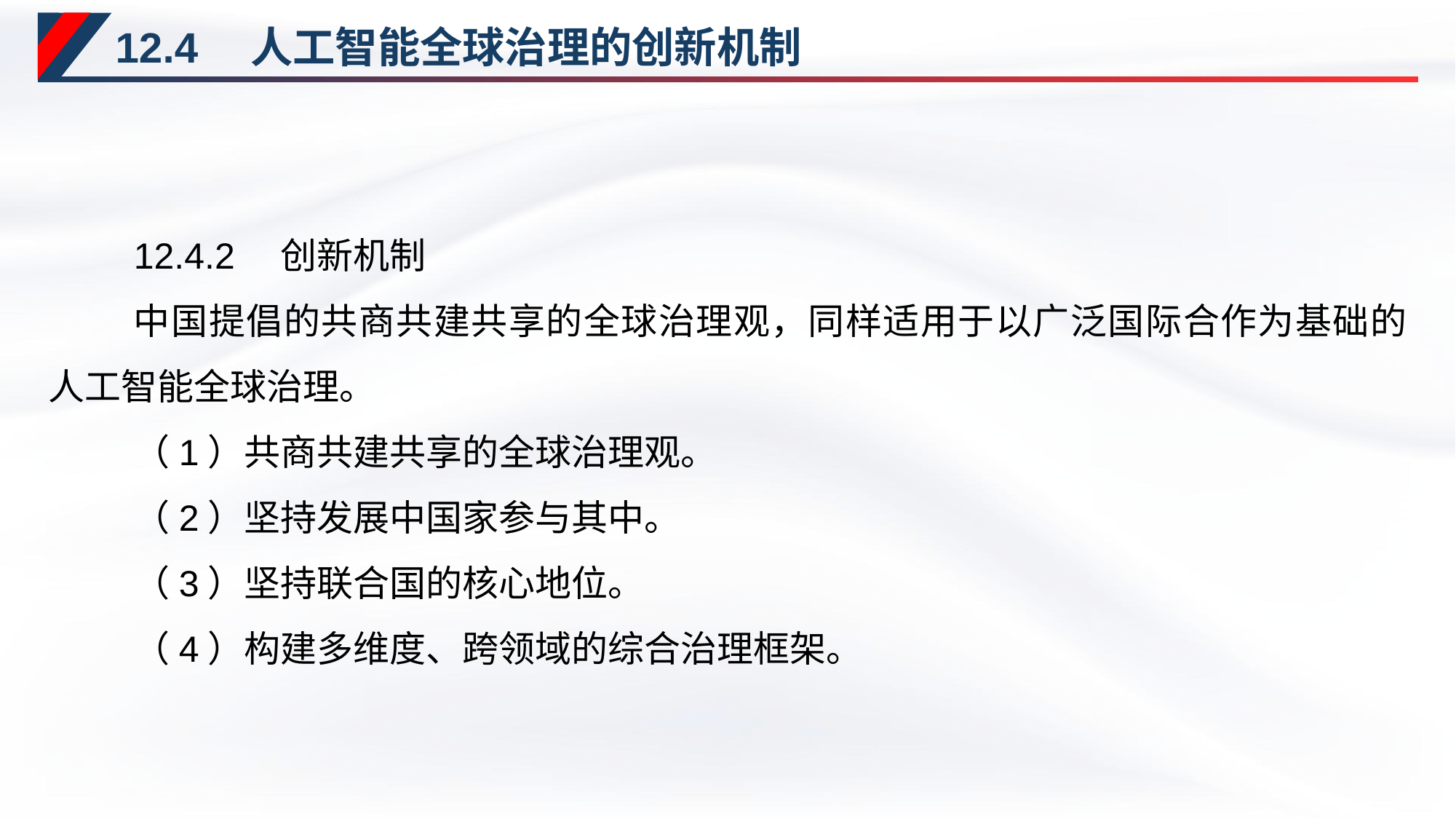

# 12.4　人工智能全球治理的创新机制
12.4.2　创新机制
中国提倡的共商共建共享的全球治理观，同样适用于以广泛国际合作为基础的人工智能全球治理。
（1）共商共建共享的全球治理观。
（2）坚持发展中国家参与其中。
（3）坚持联合国的核心地位。
（4）构建多维度、跨领域的综合治理框架。